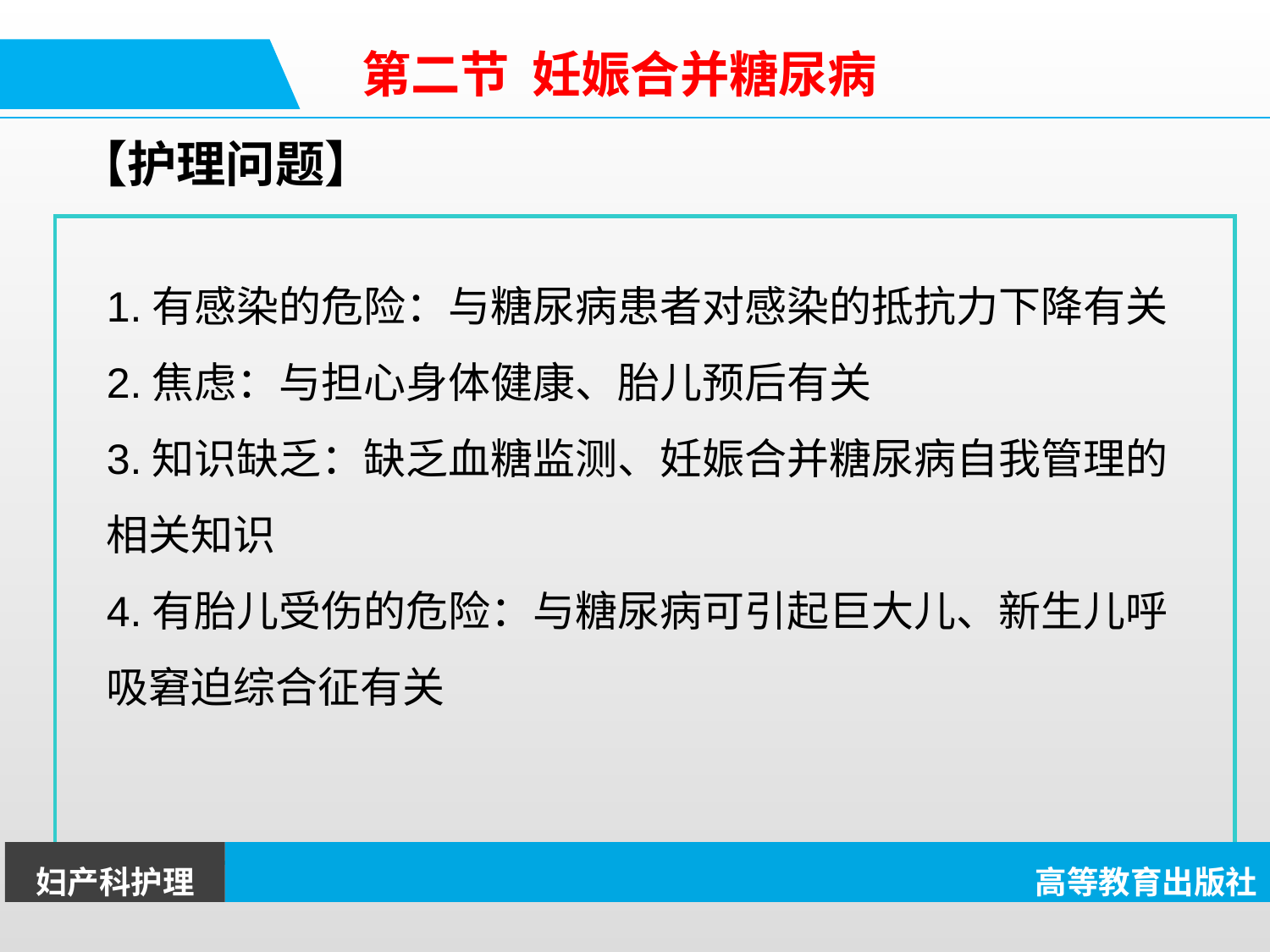

第二节  妊娠合并糖尿病

【护理问题】

1.有感染的危险：与糖尿病患者对感染的抵抗力下降有关
2.焦虑：与担心身体健康、胎儿预后有关
3.知识缺乏：缺乏血糖监测、妊娠合并糖尿病自我管理的相关知识
4.有胎儿受伤的危险：与糖尿病可引起巨大儿、新生儿呼吸窘迫综合征有关

妇产科护理
高等教育出版社